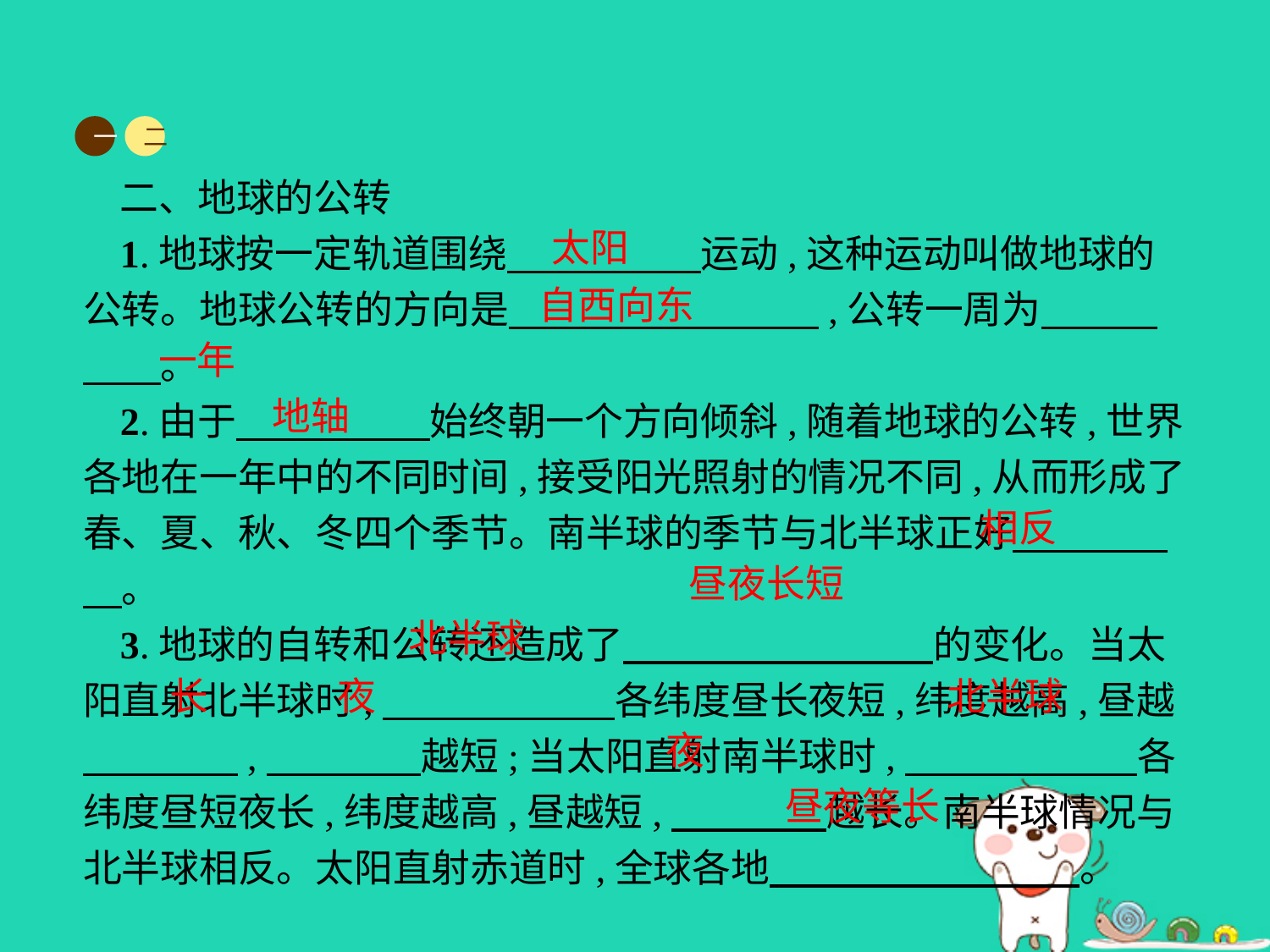

一
二
二、地球的公转
1.地球按一定轨道围绕　　　　　运动,这种运动叫做地球的公转。地球公转的方向是　　　　　　　　,公转一周为　　　　　。
2.由于　　　　　始终朝一个方向倾斜,随着地球的公转,世界各地在一年中的不同时间,接受阳光照射的情况不同,从而形成了春、夏、秋、冬四个季节。南半球的季节与北半球正好　　　　　。
3.地球的自转和公转还造成了　　　　　　　　的变化。当太阳直射北半球时,　　　　　　各纬度昼长夜短,纬度越高,昼越　　　　,　　　　越短;当太阳直射南半球时,　　　　　　各纬度昼短夜长,纬度越高,昼越短,　　　　越长。南半球情况与北半球相反。太阳直射赤道时,全球各地　　　　　　　　。
太阳
自西向东
一年
地轴
相反
昼夜长短
北半球
长
夜
北半球
夜
昼夜等长